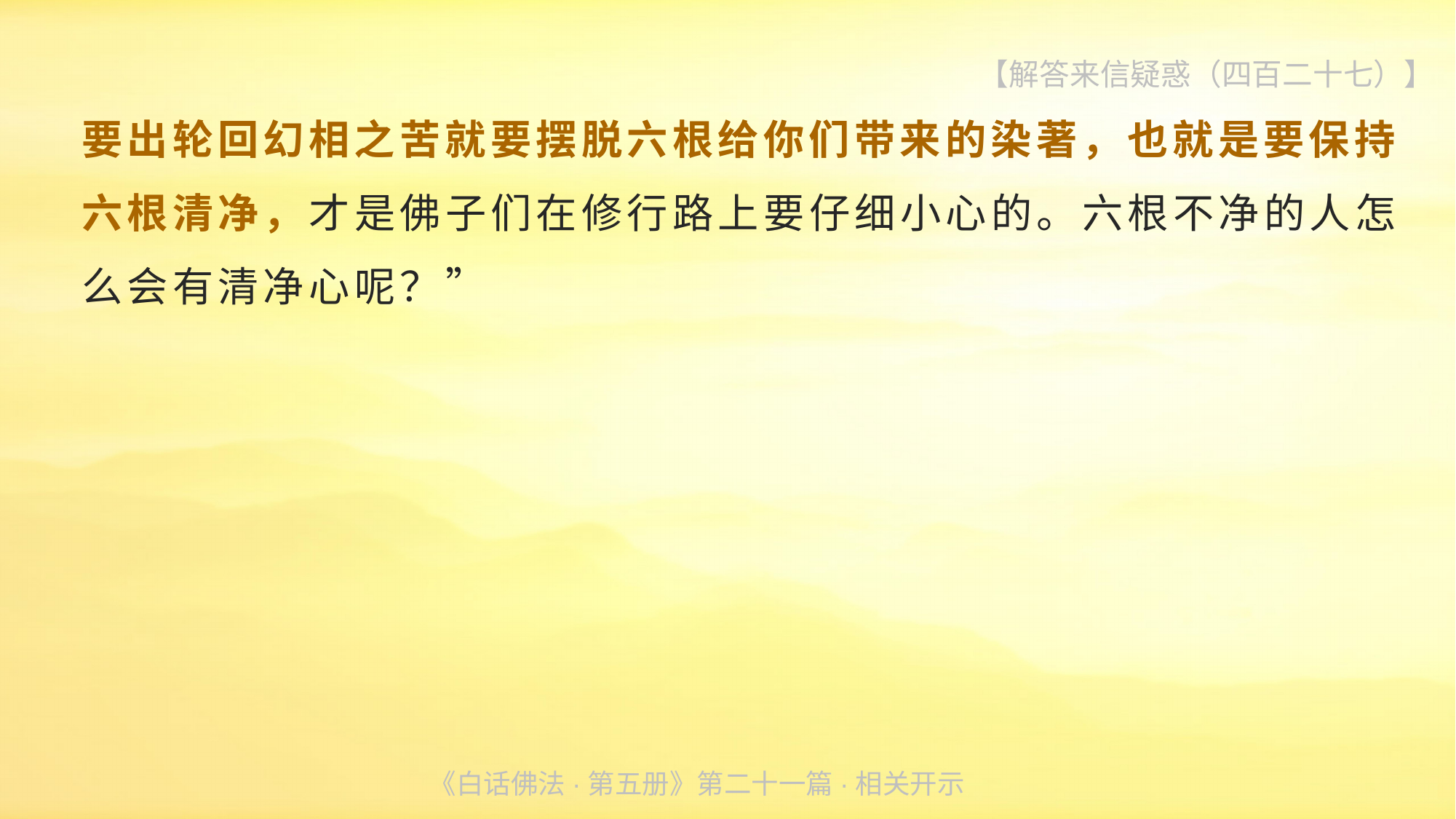

【解答来信疑惑（四百二十七）】
要出轮回幻相之苦就要摆脱六根给你们带来的染著，也就是要保持六根清净，才是佛子们在修行路上要仔细小心的。六根不净的人怎么会有清净心呢？”

《白话佛法·第五册》第二十一篇·相关开示